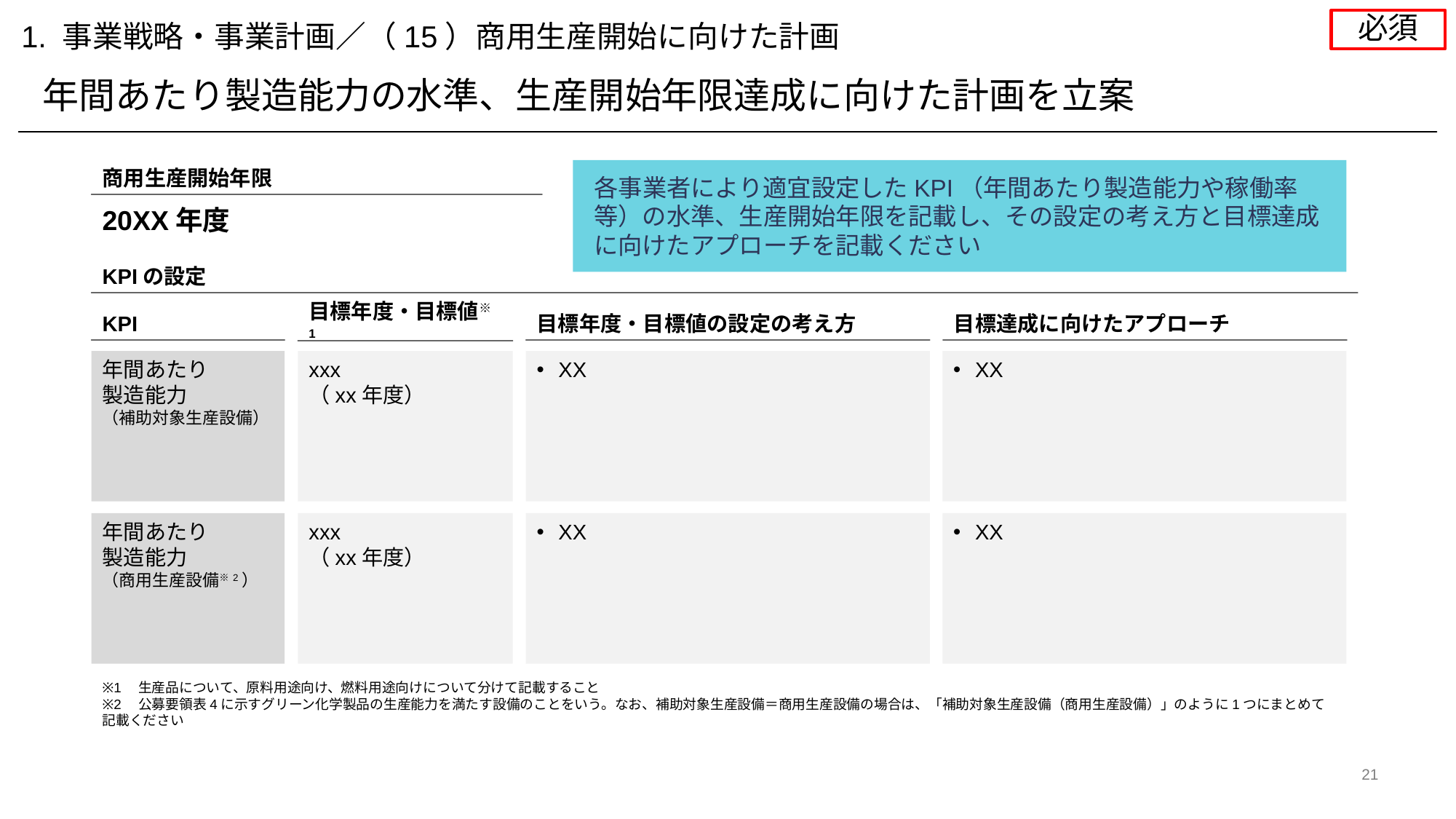

必須
1. 事業戦略・事業計画／（15）商用生産開始に向けた計画
年間あたり製造能力の水準、生産開始年限達成に向けた計画を立案
商用生産開始年限
各事業者により適宜設定したKPI（年間あたり製造能力や稼働率等）の水準、生産開始年限を記載し、その設定の考え方と目標達成に向けたアプローチを記載ください
20XX年度
KPIの設定
KPI
目標年度・目標値の設定の考え方
目標達成に向けたアプローチ
目標年度・目標値※1
年間あたり
製造能力
（補助対象生産設備）
xxx
（xx年度）
XX
XX
年間あたり
製造能力
（商用生産設備※2）

xxx
（xx年度）
XX
XX
※1　生産品について、原料用途向け、燃料用途向けについて分けて記載すること
※2　公募要領表4に示すグリーン化学製品の生産能力を満たす設備のことをいう。なお、補助対象生産設備＝商用生産設備の場合は、「補助対象生産設備（商用生産設備）」のように1つにまとめて記載ください